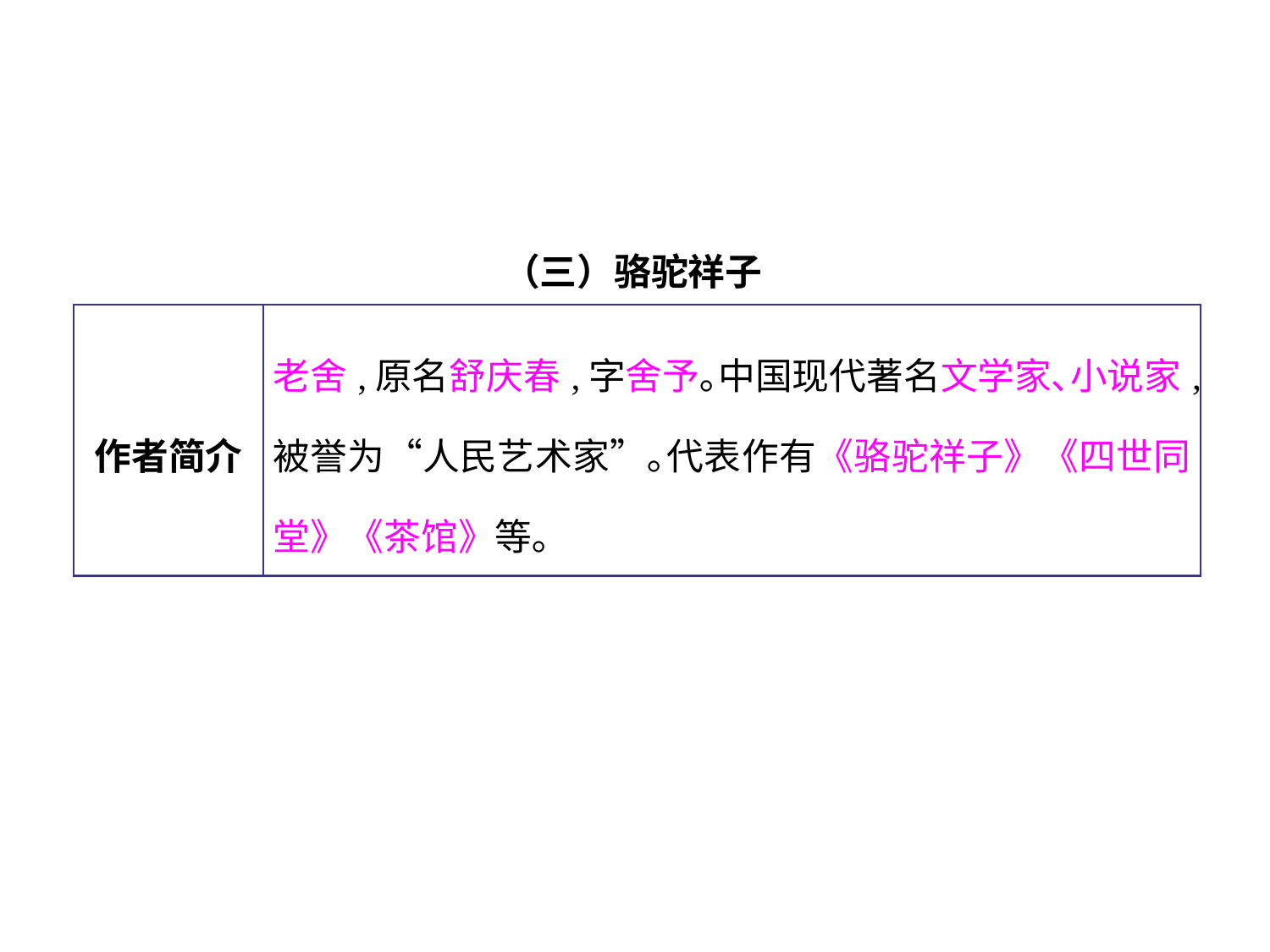

（三）骆驼祥子
| 作者简介 | 老舍,原名舒庆春,字舍予｡中国现代著名文学家､小说家,被誉为“人民艺术家”｡代表作有《骆驼祥子》《四世同堂》《茶馆》等｡ |
| --- | --- |